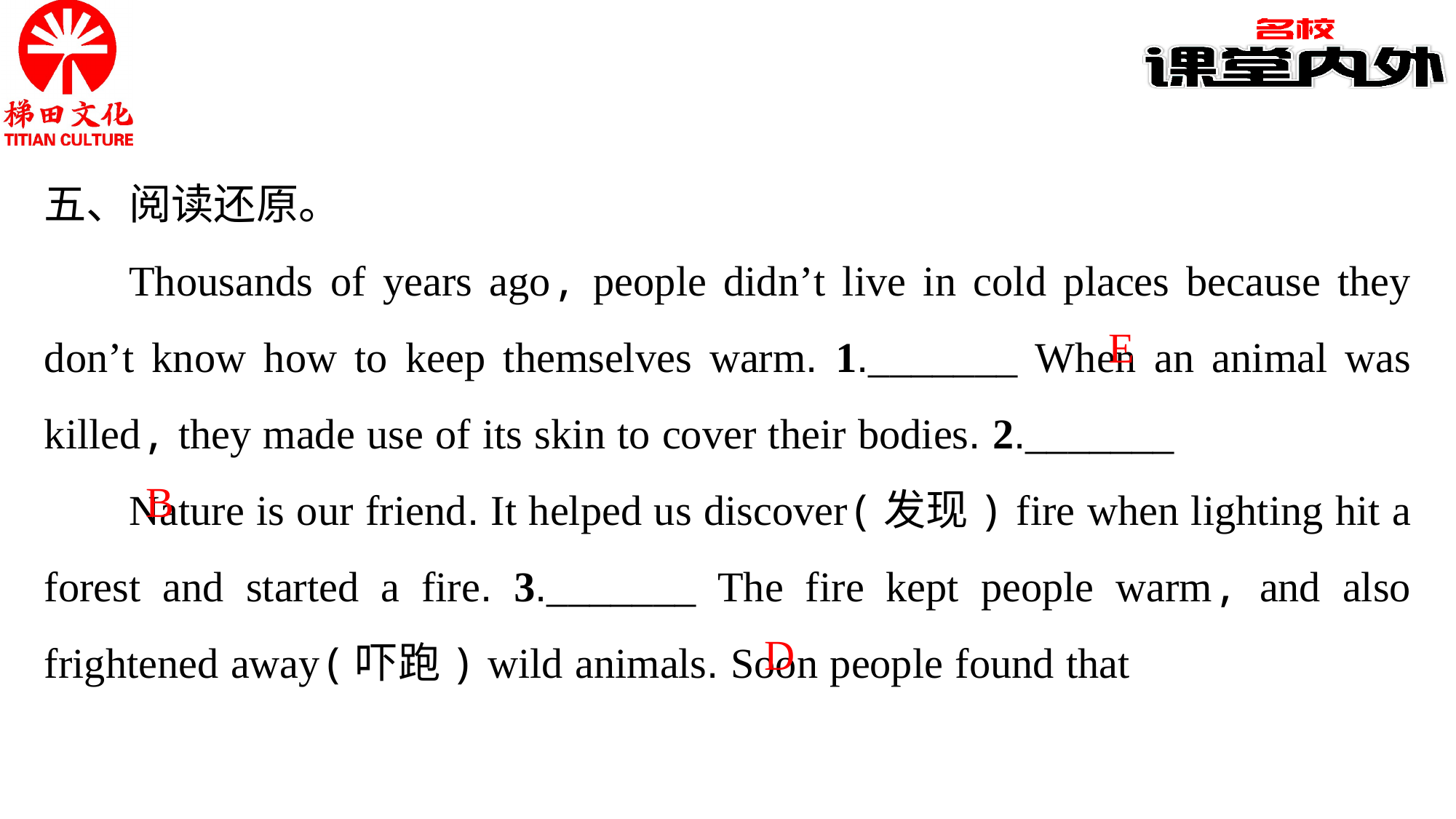

五、阅读还原。
Thousands of years ago, people didn’t live in cold places because they don’t know how to keep themselves warm. 1._______ When an animal was killed, they made use of its skin to cover their bodies. 2._______
Nature is our friend. It helped us discover(发现) fire when lighting hit a forest and started a fire. 3._______ The fire kept people warm, and also frightened away(吓跑) wild animals. Soon people found that
E
B
D